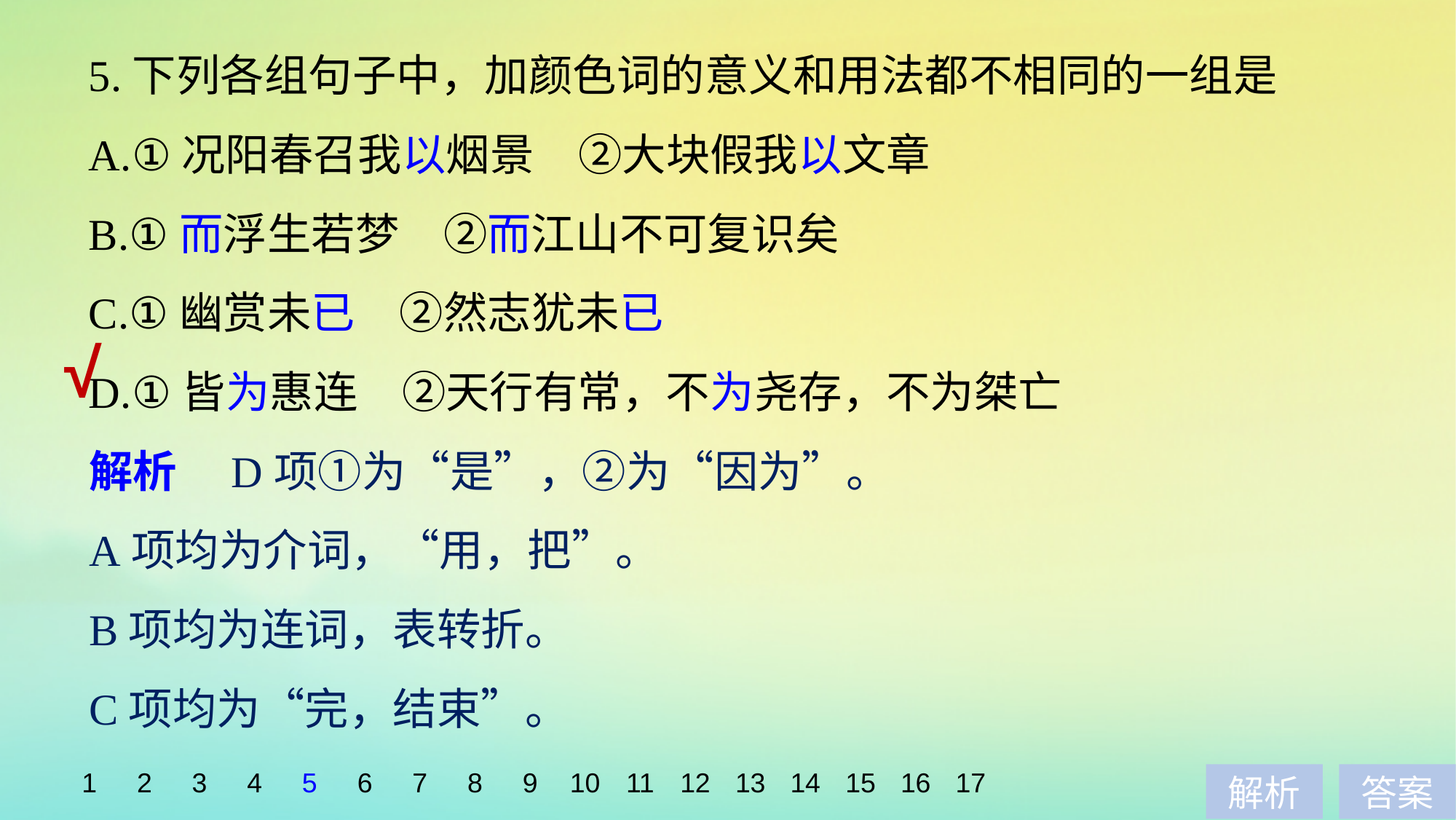

5.下列各组句子中，加颜色词的意义和用法都不相同的一组是
A.①况阳春召我以烟景　②大块假我以文章
B.①而浮生若梦　②而江山不可复识矣
C.①幽赏未已　②然志犹未已
D.①皆为惠连　②天行有常，不为尧存，不为桀亡
√
解析　D项①为“是”，②为“因为”。
A项均为介词，“用，把”。
B项均为连词，表转折。
C项均为“完，结束”。
1
2
3
4
5
6
7
8
9
10
11
12
13
14
15
16
17
解析
答案